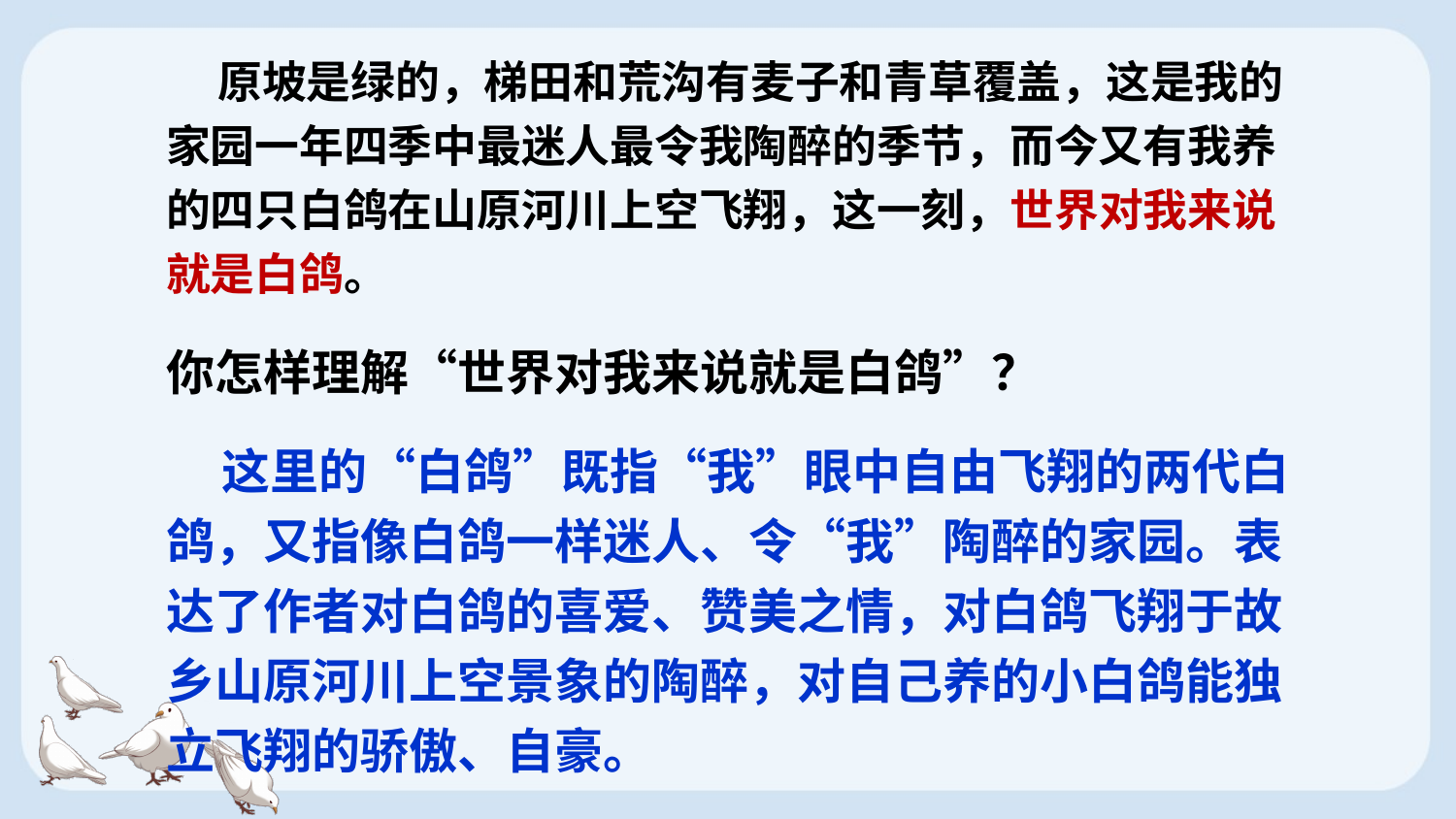

原坡是绿的，梯田和荒沟有麦子和青草覆盖，这是我的家园一年四季中最迷人最令我陶醉的季节，而今又有我养的四只白鸽在山原河川上空飞翔，这一刻，世界对我来说就是白鸽。
你怎样理解“世界对我来说就是白鸽”？
    这里的“白鸽”既指“我”眼中自由飞翔的两代白鸽，又指像白鸽一样迷人、令“我”陶醉的家园。表达了作者对白鸽的喜爱、赞美之情，对白鸽飞翔于故乡山原河川上空景象的陶醉，对自己养的小白鸽能独立飞翔的骄傲、自豪。